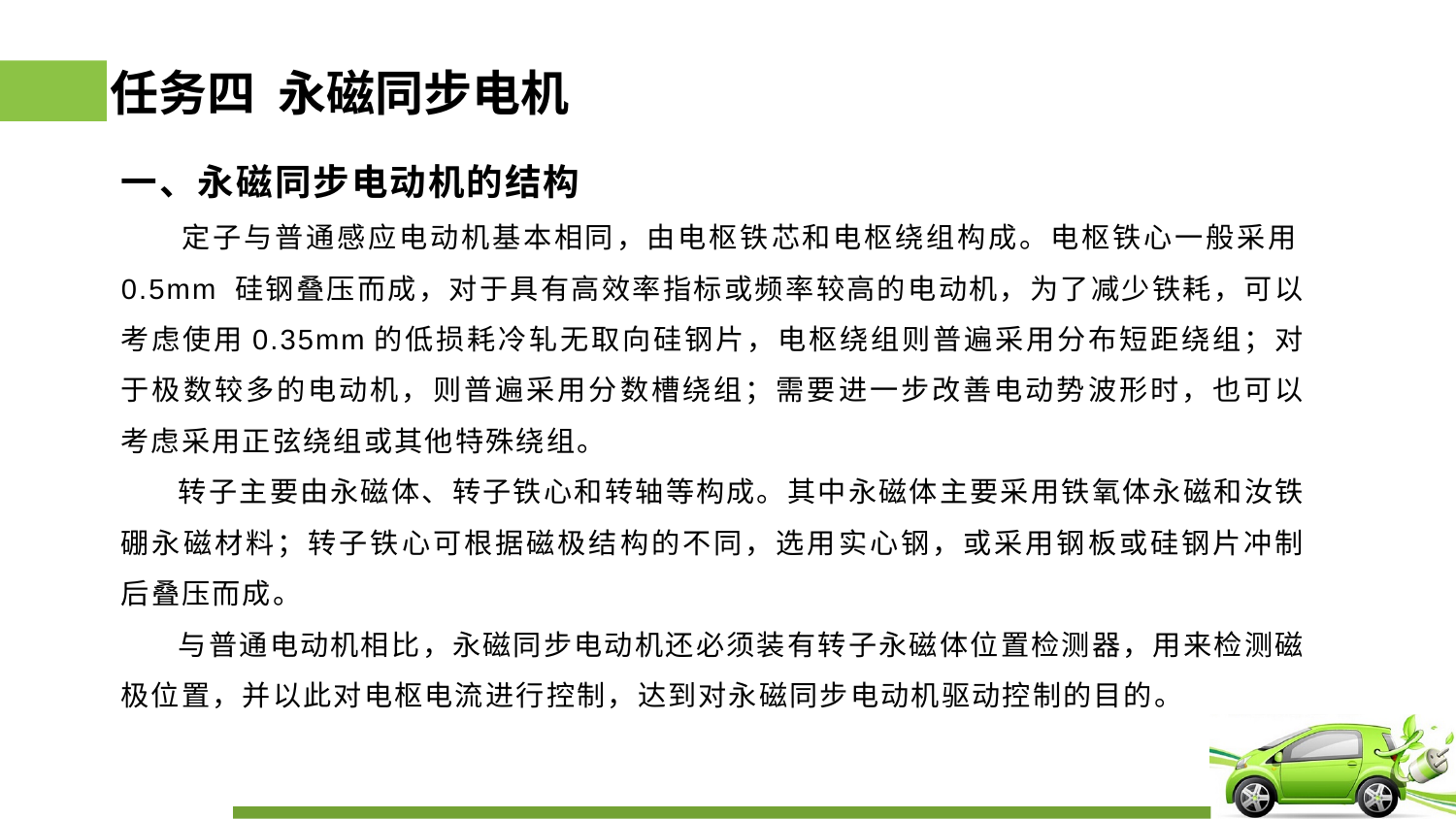

# 任务四  永磁同步电机
一、永磁同步电动机的结构
      定子与普通感应电动机基本相同，由电枢铁芯和电枢绕组构成。电枢铁心一般采用0.5mm 硅钢叠压而成，对于具有高效率指标或频率较高的电动机，为了减少铁耗，可以考虑使用0.35mm的低损耗冷轧无取向硅钢片，电枢绕组则普遍采用分布短距绕组；对于极数较多的电动机，则普遍采用分数槽绕组；需要进一步改善电动势波形时，也可以考虑采用正弦绕组或其他特殊绕组。
      转子主要由永磁体、转子铁心和转轴等构成。其中永磁体主要采用铁氧体永磁和汝铁硼永磁材料；转子铁心可根据磁极结构的不同，选用实心钢，或采用钢板或硅钢片冲制后叠压而成。
      与普通电动机相比，永磁同步电动机还必须装有转子永磁体位置检测器，用来检测磁极位置，并以此对电枢电流进行控制，达到对永磁同步电动机驱动控制的目的。